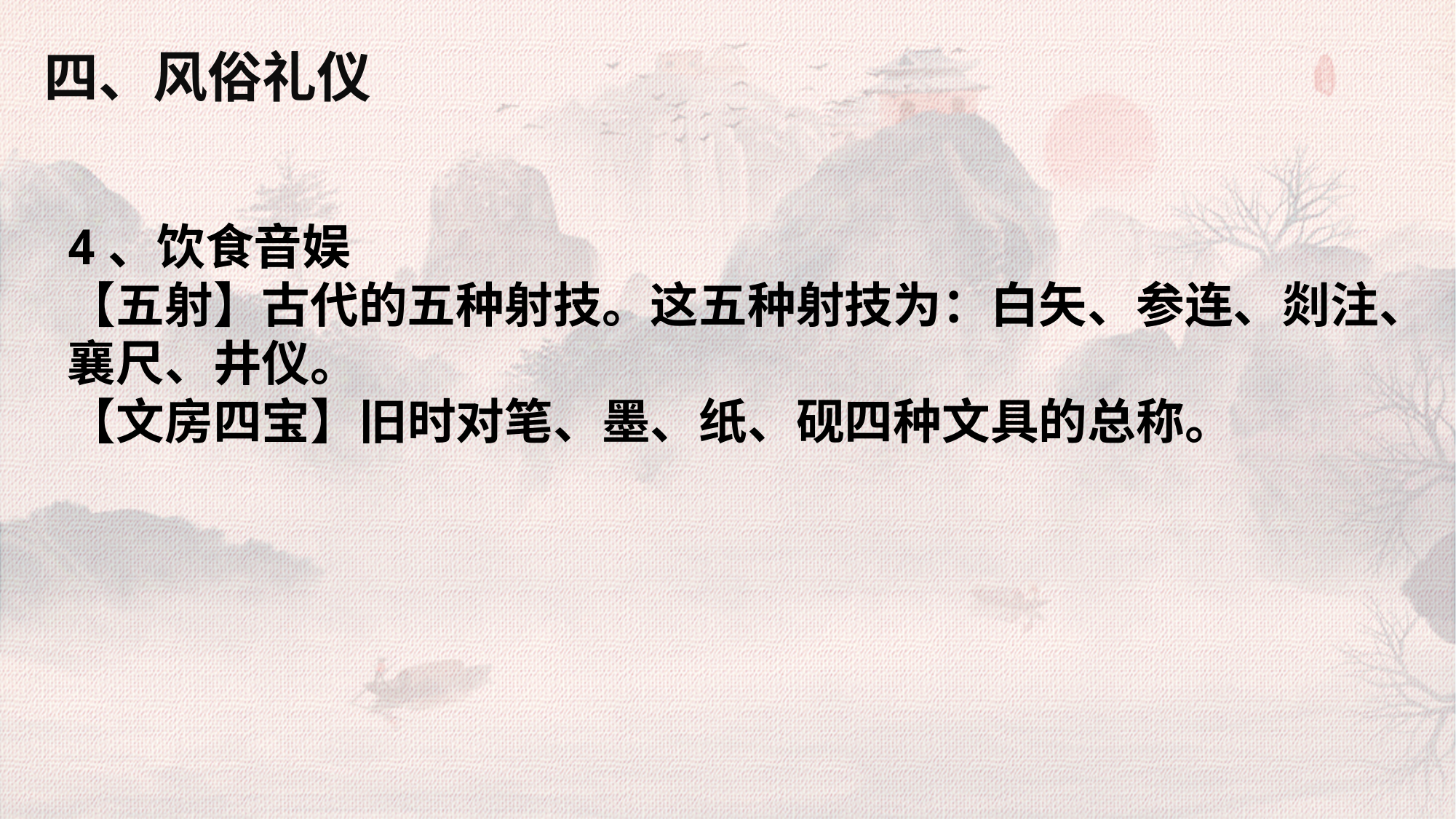

四、风俗礼仪
4、饮食音娱
【五射】古代的五种射技。这五种射技为：白矢、参连、剡注、襄尺、井仪。
【文房四宝】旧时对笔、墨、纸、砚四种文具的总称。